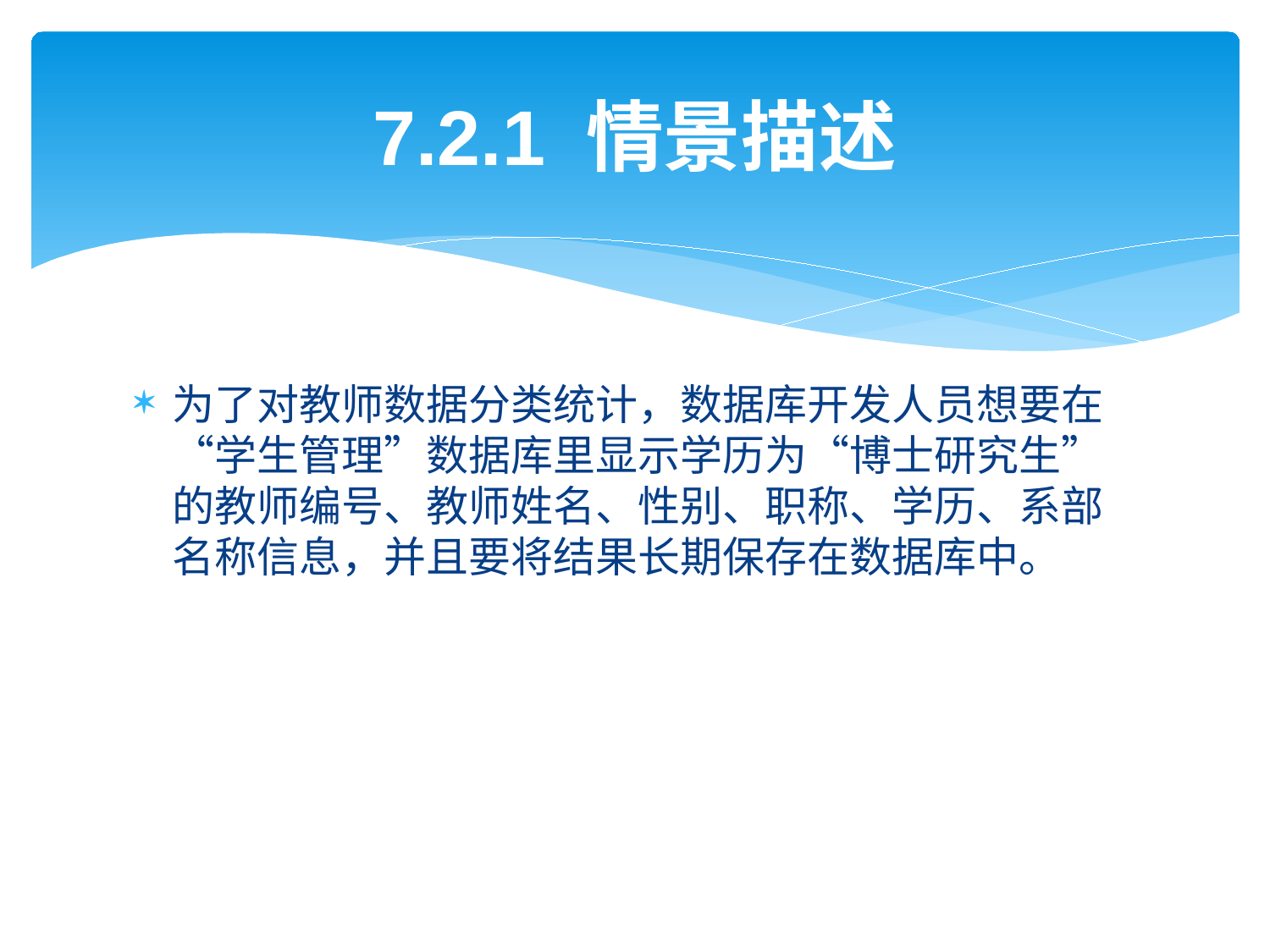

# 7.2.1 情景描述
为了对教师数据分类统计，数据库开发人员想要在“学生管理”数据库里显示学历为“博士研究生”的教师编号、教师姓名、性别、职称、学历、系部名称信息，并且要将结果长期保存在数据库中。